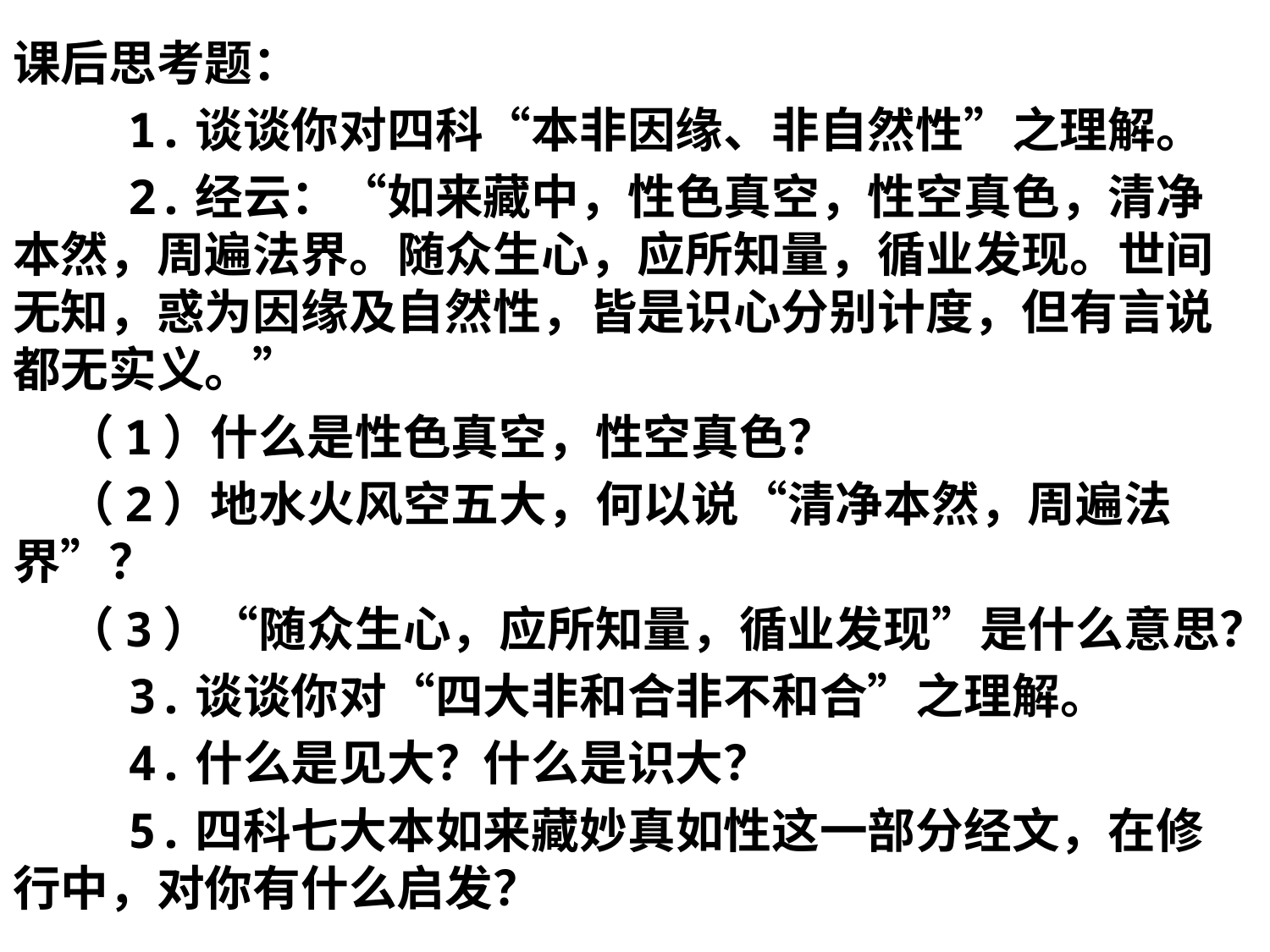

课后思考题：
    1.谈谈你对四科“本非因缘、非自然性”之理解。
    2.经云：“如来藏中，性色真空，性空真色，清净本然，周遍法界。随众生心，应所知量，循业发现。世间无知，惑为因缘及自然性，皆是识心分别计度，但有言说都无实义。”
    （1）什么是性色真空，性空真色？
    （2）地水火风空五大，何以说“清净本然，周遍法界”？
    （3）“随众生心，应所知量，循业发现”是什么意思？
    3.谈谈你对“四大非和合非不和合”之理解。
    4.什么是见大？什么是识大？
    5.四科七大本如来藏妙真如性这一部分经文，在修行中，对你有什么启发？